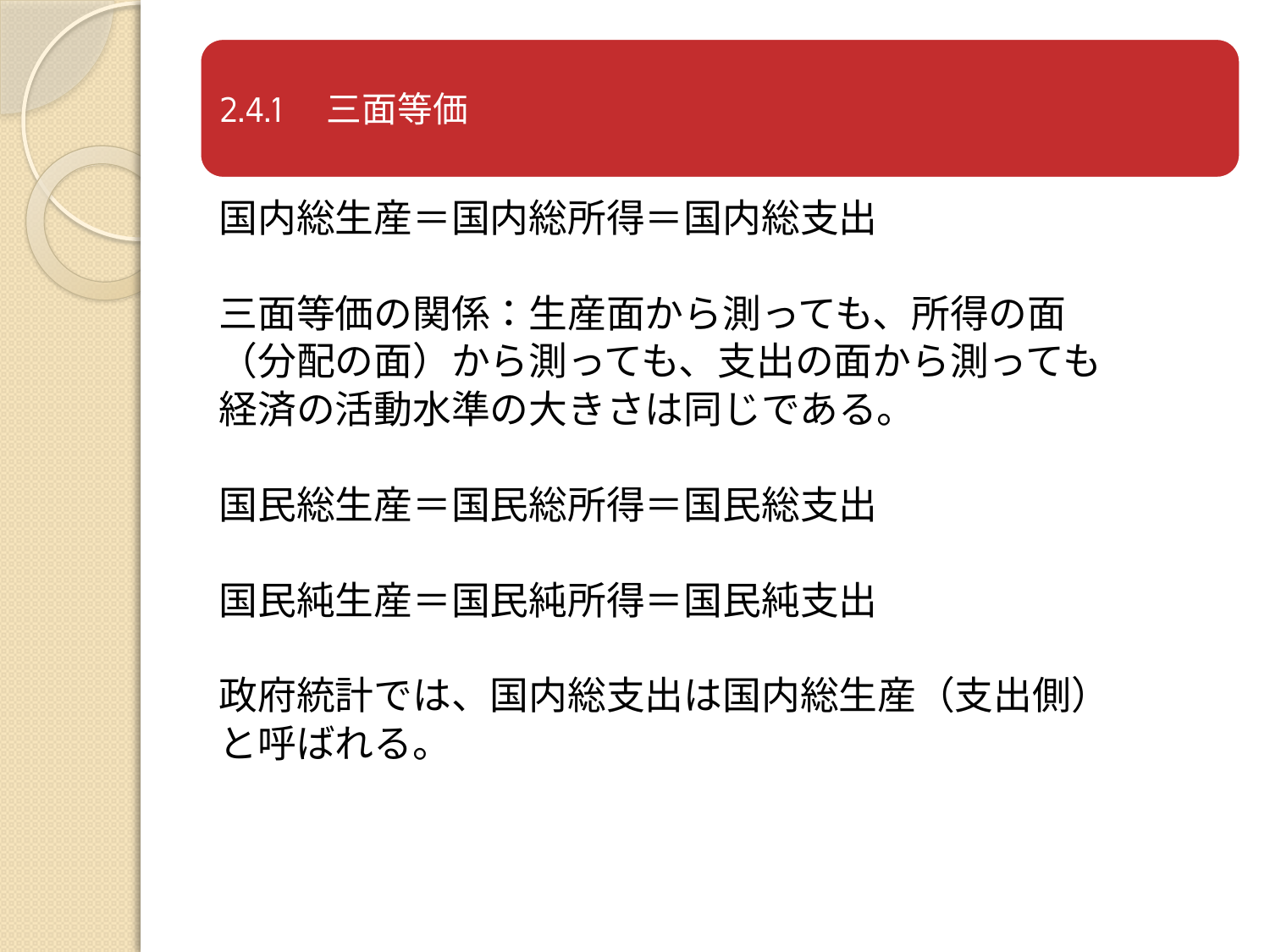

2.4.1　三面等価
国内総生産＝国内総所得＝国内総支出

三面等価の関係：生産面から測っても、所得の面
（分配の面）から測っても、支出の面から測っても
経済の活動水準の大きさは同じである。

国民総生産＝国民総所得＝国民総支出

国民純生産＝国民純所得＝国民純支出

政府統計では、国内総支出は国内総生産（支出側）
と呼ばれる。